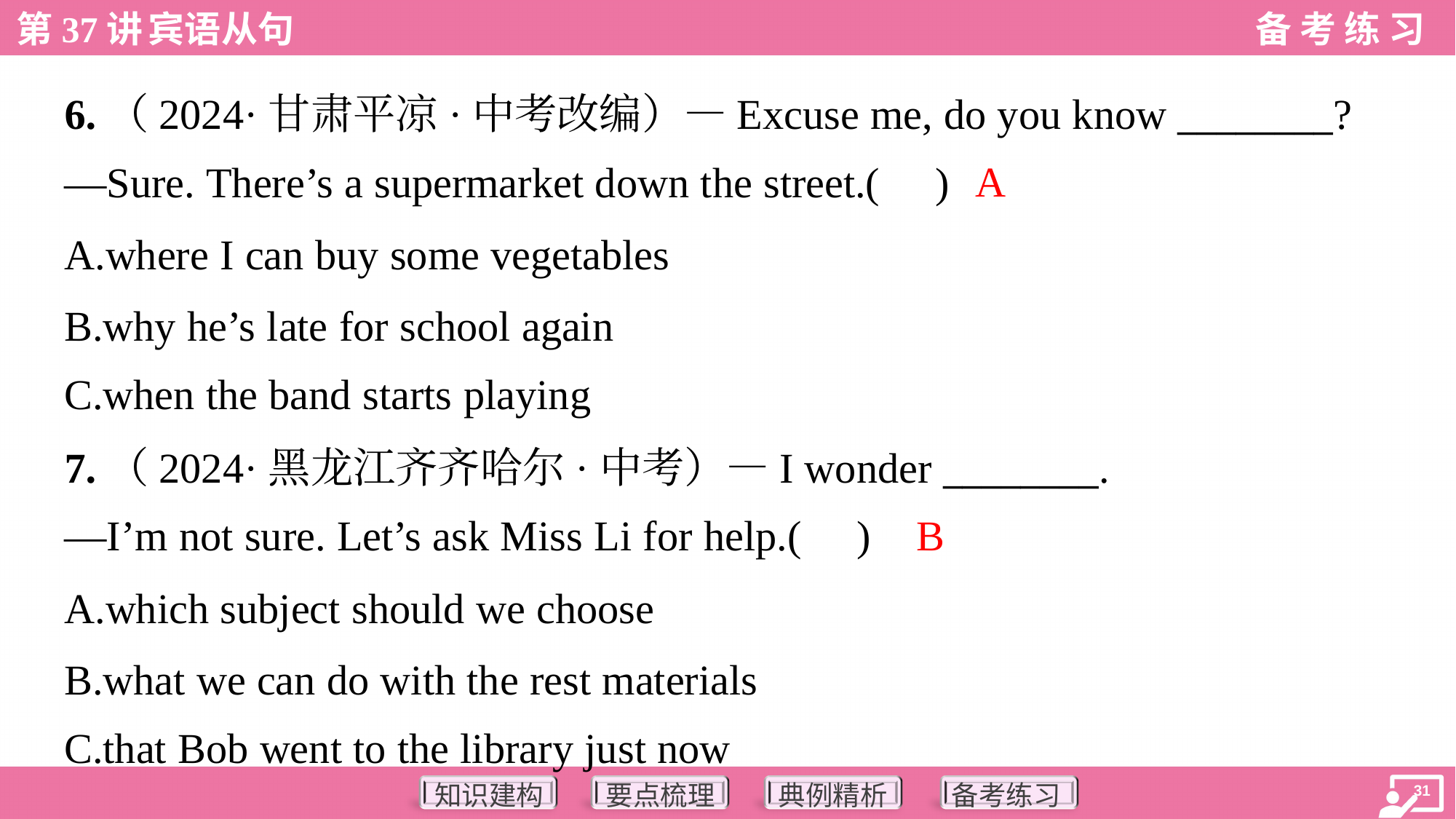

6.（2024·甘肃平凉·中考改编）—Excuse me, do you know ________?
—Sure. There’s a supermarket down the street.(     )
A
A.where I can buy some vegetables
B.why he’s late for school again
C.when the band starts playing
7.（2024·黑龙江齐齐哈尔·中考）—I wonder ________.
—I’m not sure. Let’s ask Miss Li for help.(     )
B
A.which subject should we choose
B.what we can do with the rest materials
C.that Bob went to the library just now